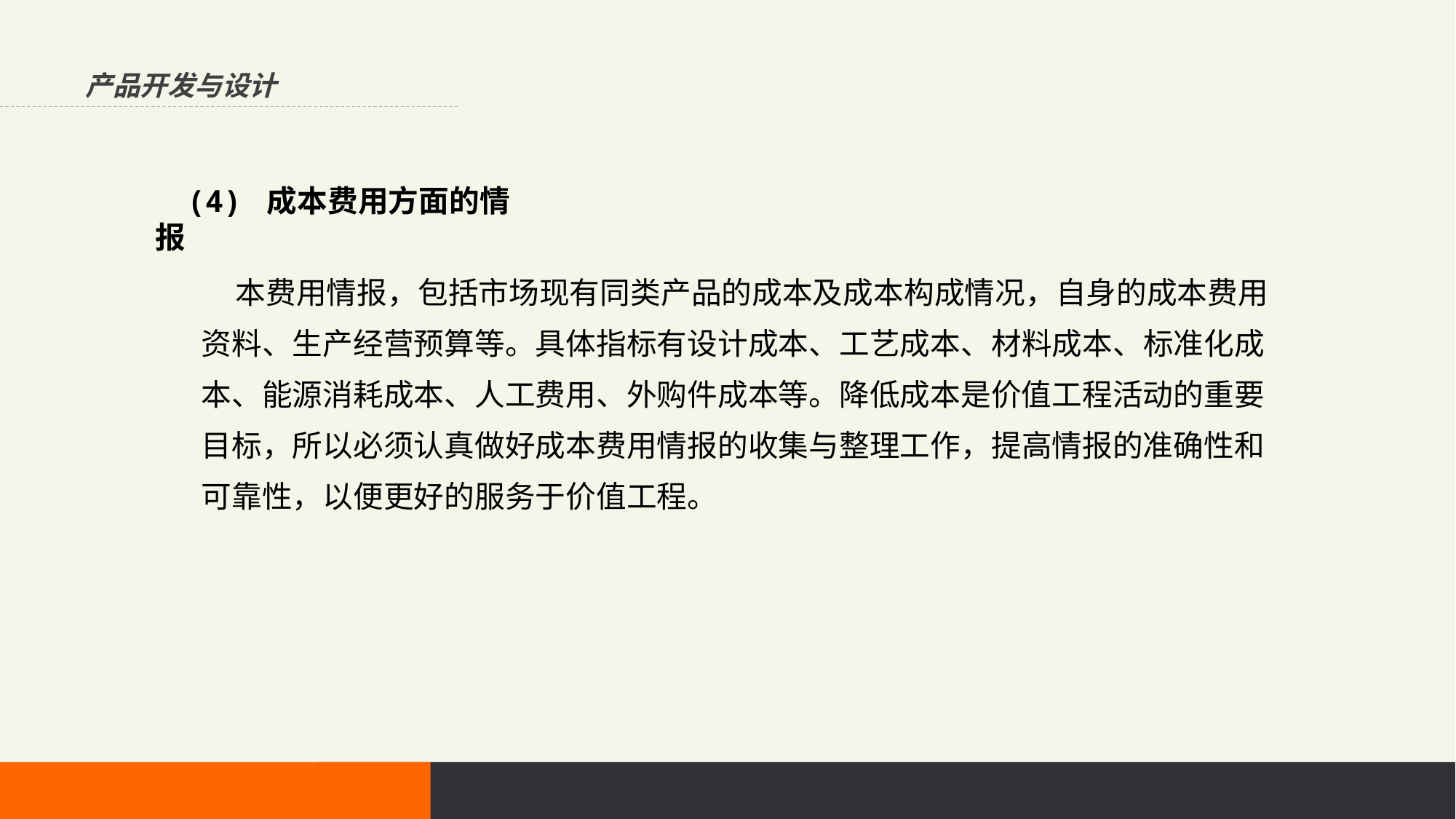

产品开发与设计
(4) 成本费用方面的情报
    本费用情报，包括市场现有同类产品的成本及成本构成情况，自身的成本费用资料、生产经营预算等。具体指标有设计成本、工艺成本、材料成本、标准化成本、能源消耗成本、人工费用、外购件成本等。降低成本是价值工程活动的重要目标，所以必须认真做好成本费用情报的收集与整理工作，提高情报的准确性和可靠性，以便更好的服务于价值工程。